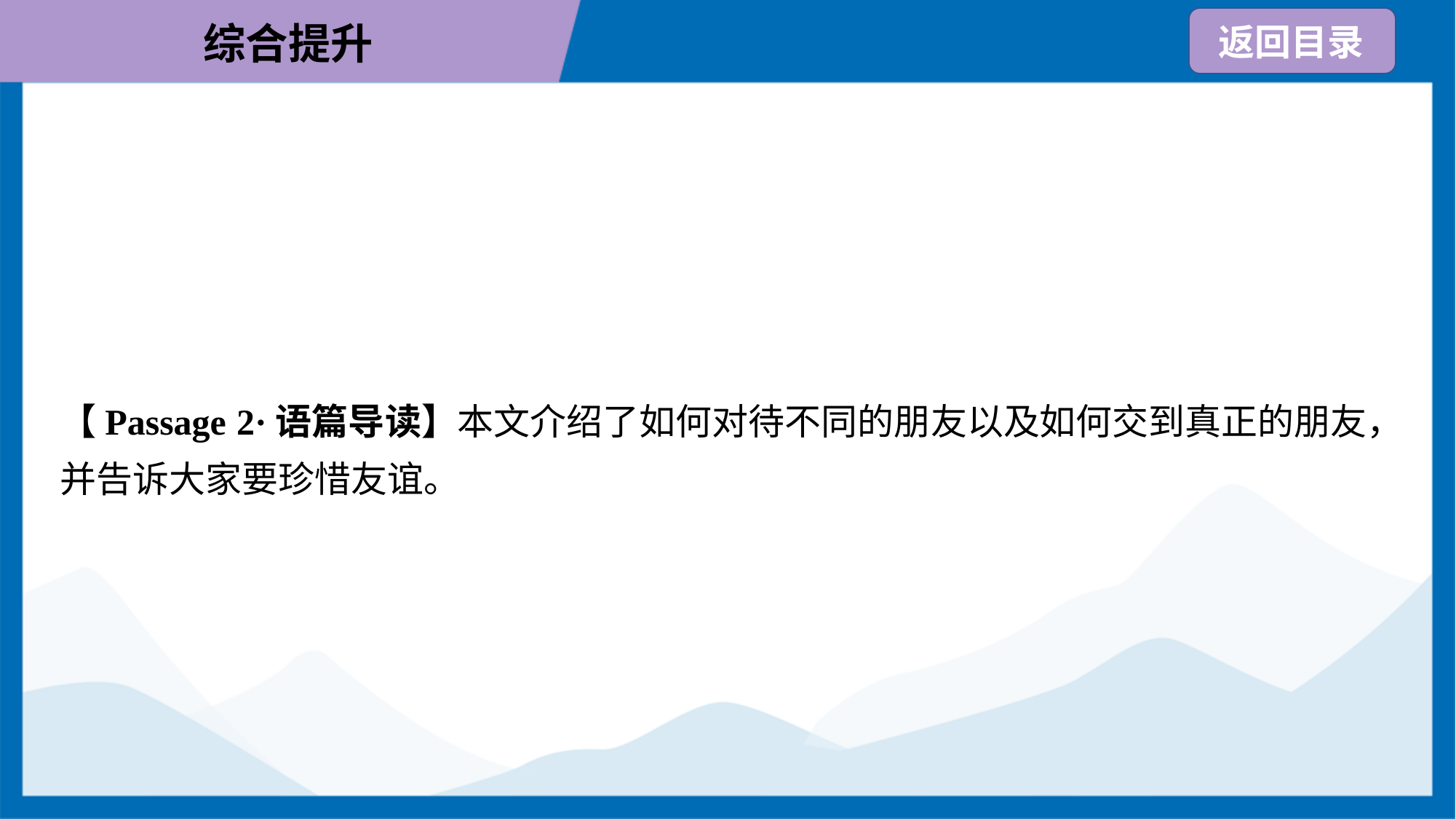

【Passage 2·语篇导读】本文介绍了如何对待不同的朋友以及如何交到真正的朋友，
并告诉大家要珍惜友谊。